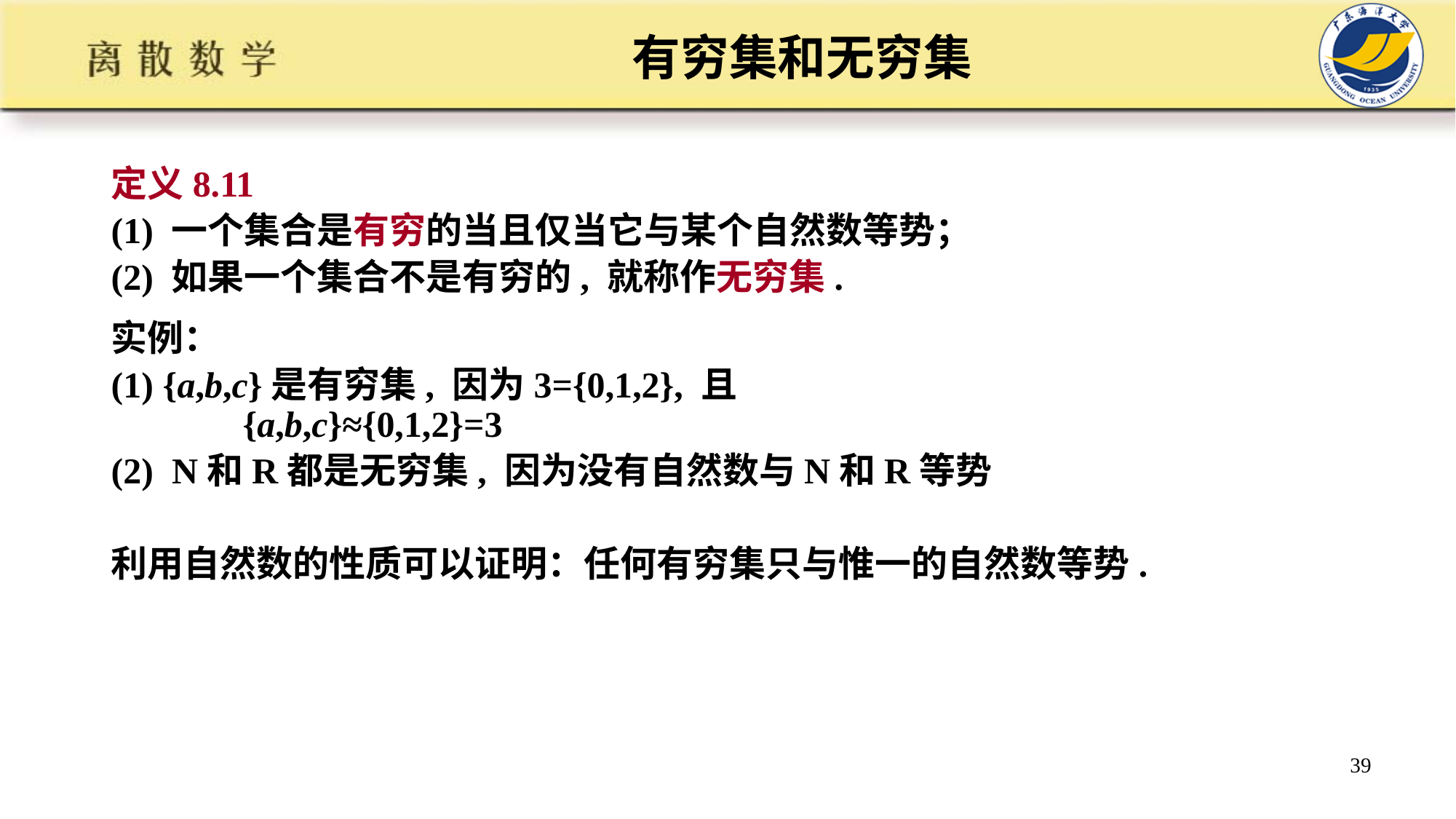

# 有穷集和无穷集
定义8.11
(1) 一个集合是有穷的当且仅当它与某个自然数等势；
(2) 如果一个集合不是有穷的, 就称作无穷集.
实例：
(1) {a,b,c}是有穷集, 因为3={0,1,2}, 且
          {a,b,c}≈{0,1,2}=3
(2)  N和R都是无穷集, 因为没有自然数与N和R等势

利用自然数的性质可以证明：任何有穷集只与惟一的自然数等势.
39